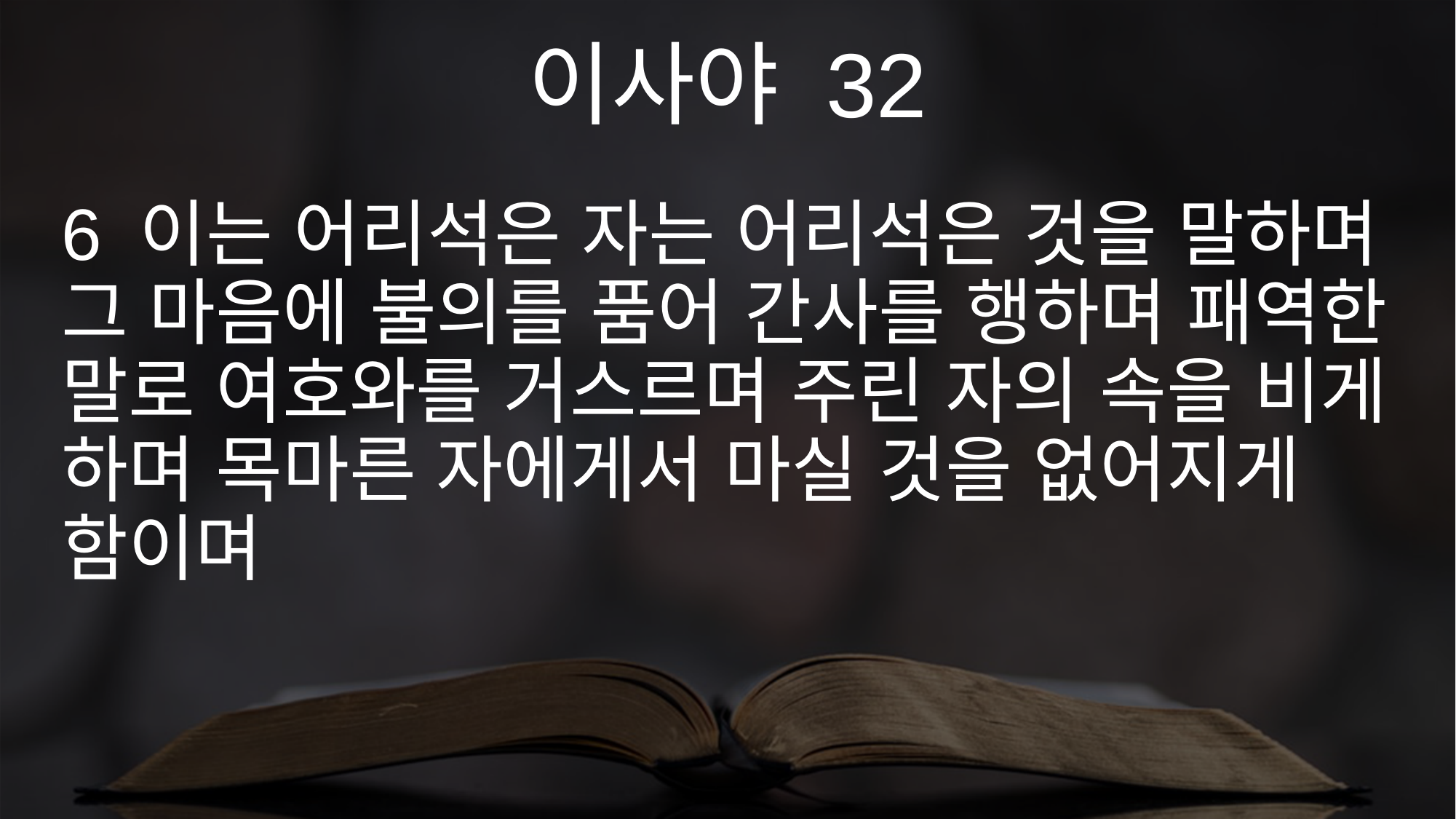

이사야 32
6 이는 어리석은 자는 어리석은 것을 말하며 그 마음에 불의를 품어 간사를 행하며 패역한 말로 여호와를 거스르며 주린 자의 속을 비게 하며 목마른 자에게서 마실 것을 없어지게 함이며